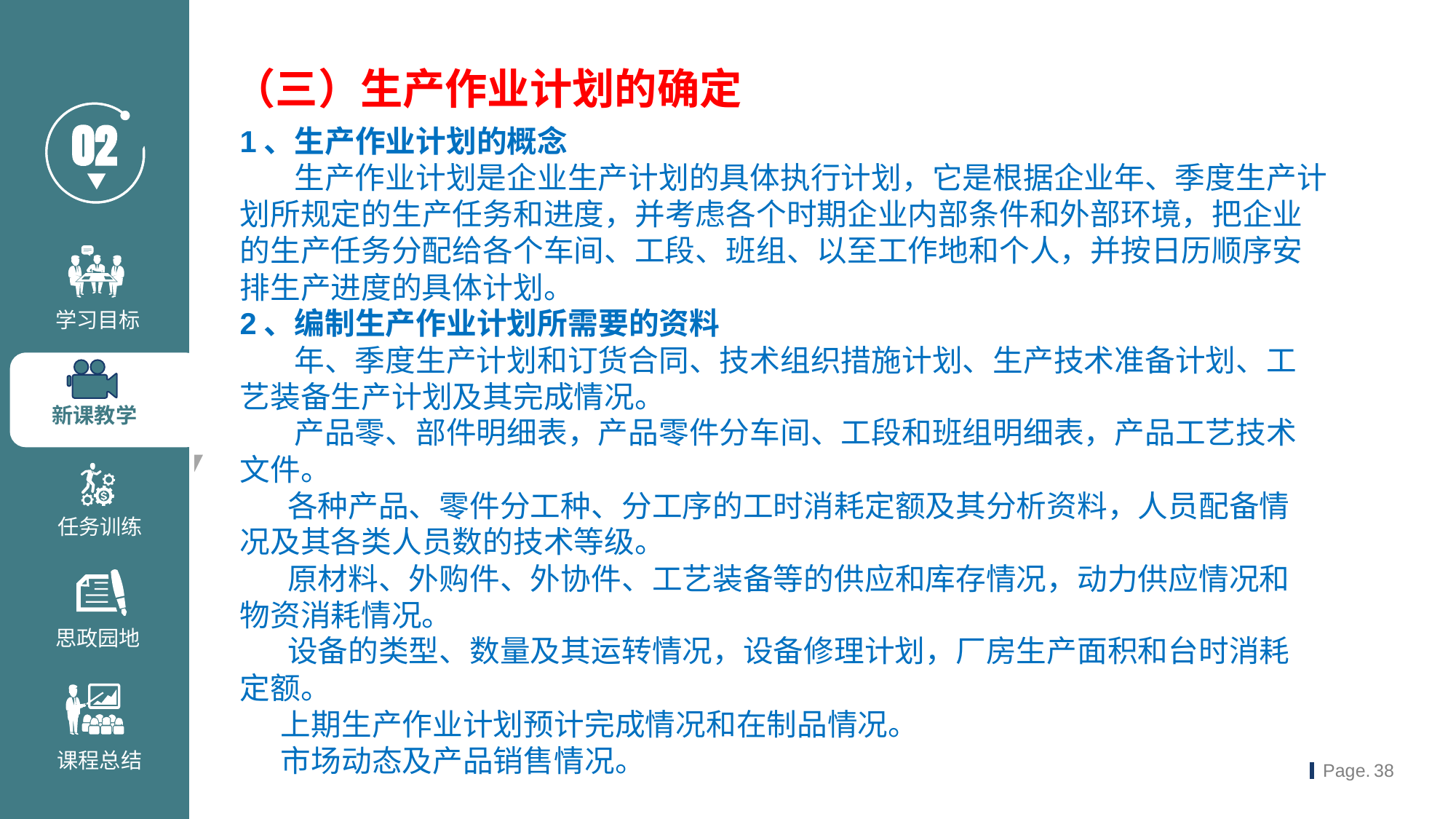

（三）生产作业计划的确定
1、生产作业计划的概念
       生产作业计划是企业生产计划的具体执行计划，它是根据企业年、季度生产计划所规定的生产任务和进度，并考虑各个时期企业内部条件和外部环境，把企业的生产任务分配给各个车间、工段、班组、以至工作地和个人，并按日历顺序安排生产进度的具体计划。
2、编制生产作业计划所需要的资料
       年、季度生产计划和订货合同、技术组织措施计划、生产技术准备计划、工
艺装备生产计划及其完成情况。
       产品零、部件明细表，产品零件分车间、工段和班组明细表，产品工艺技术
文件。
      各种产品、零件分工种、分工序的工时消耗定额及其分析资料，人员配备情
况及其各类人员数的技术等级。
      原材料、外购件、外协件、工艺装备等的供应和库存情况，动力供应情况和
物资消耗情况。
      设备的类型、数量及其运转情况，设备修理计划，厂房生产面积和台时消耗
定额。
     上期生产作业计划预计完成情况和在制品情况。
     市场动态及产品销售情况。